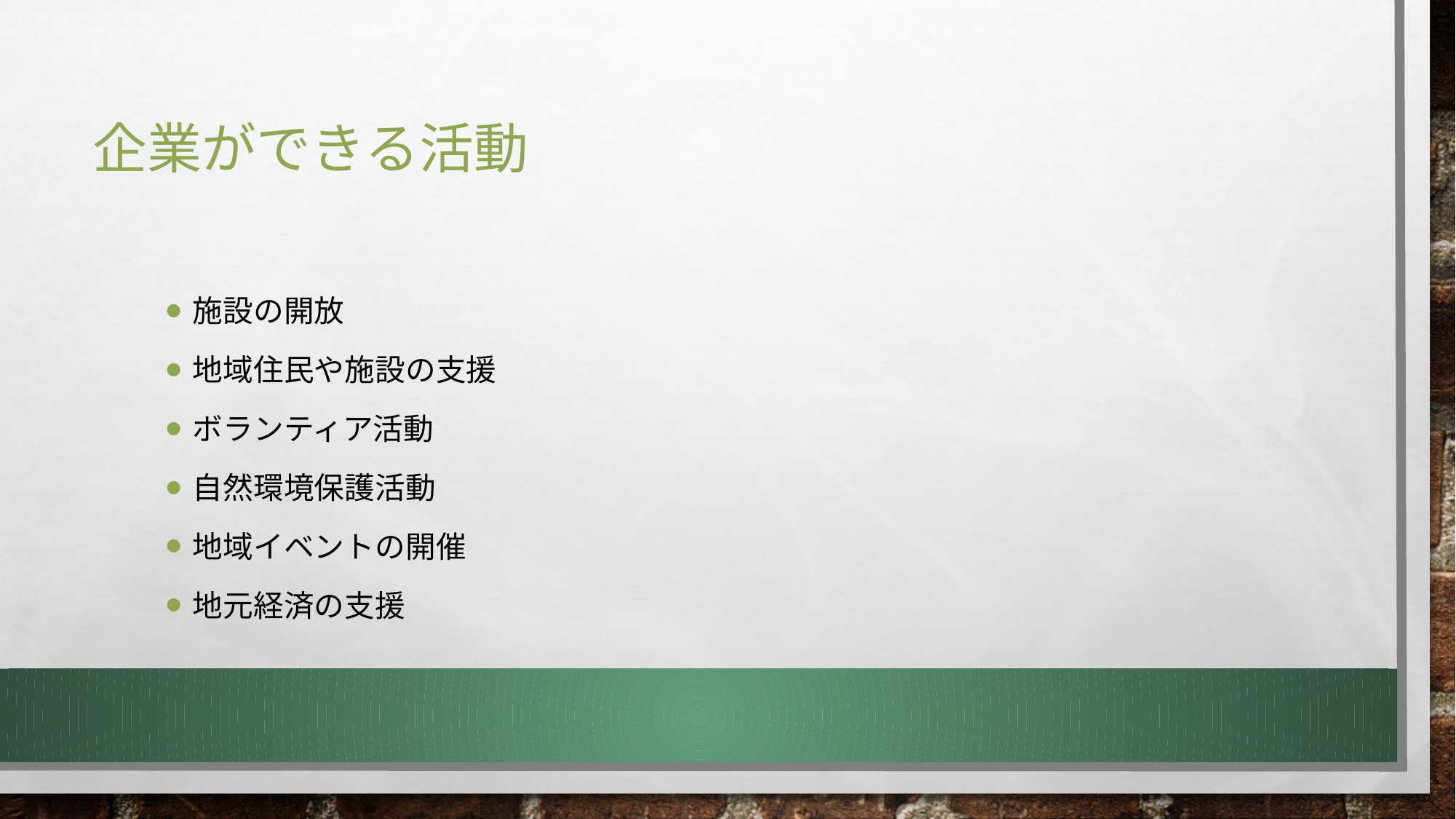

# 企業ができる活動
施設の開放
地域住民や施設の支援
ボランティア活動
自然環境保護活動
地域イベントの開催
地元経済の支援